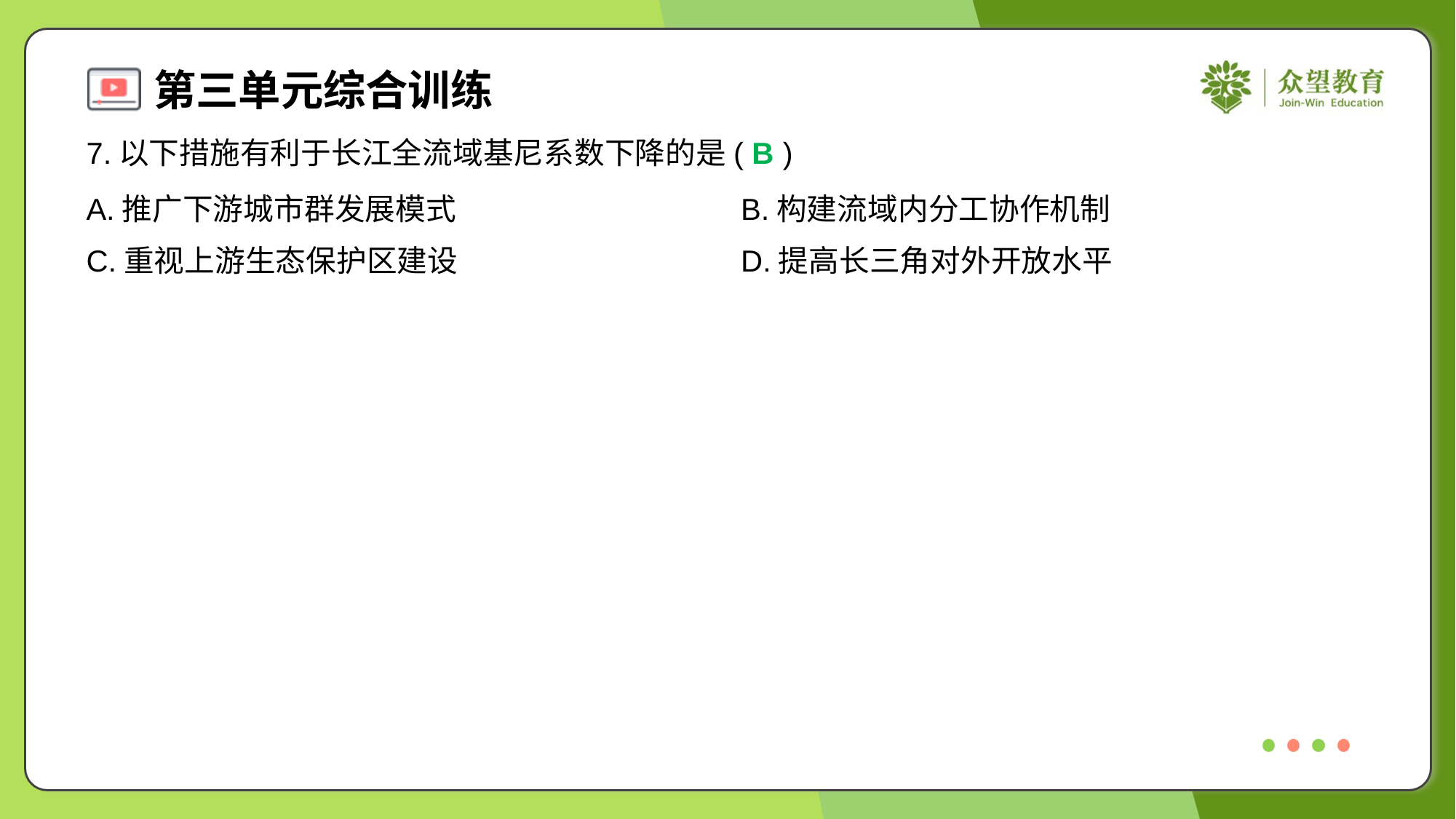

7.以下措施有利于长江全流域基尼系数下降的是(     )
B
A.推广下游城市群发展模式	B.构建流域内分工协作机制
C.重视上游生态保护区建设	D.提高长三角对外开放水平